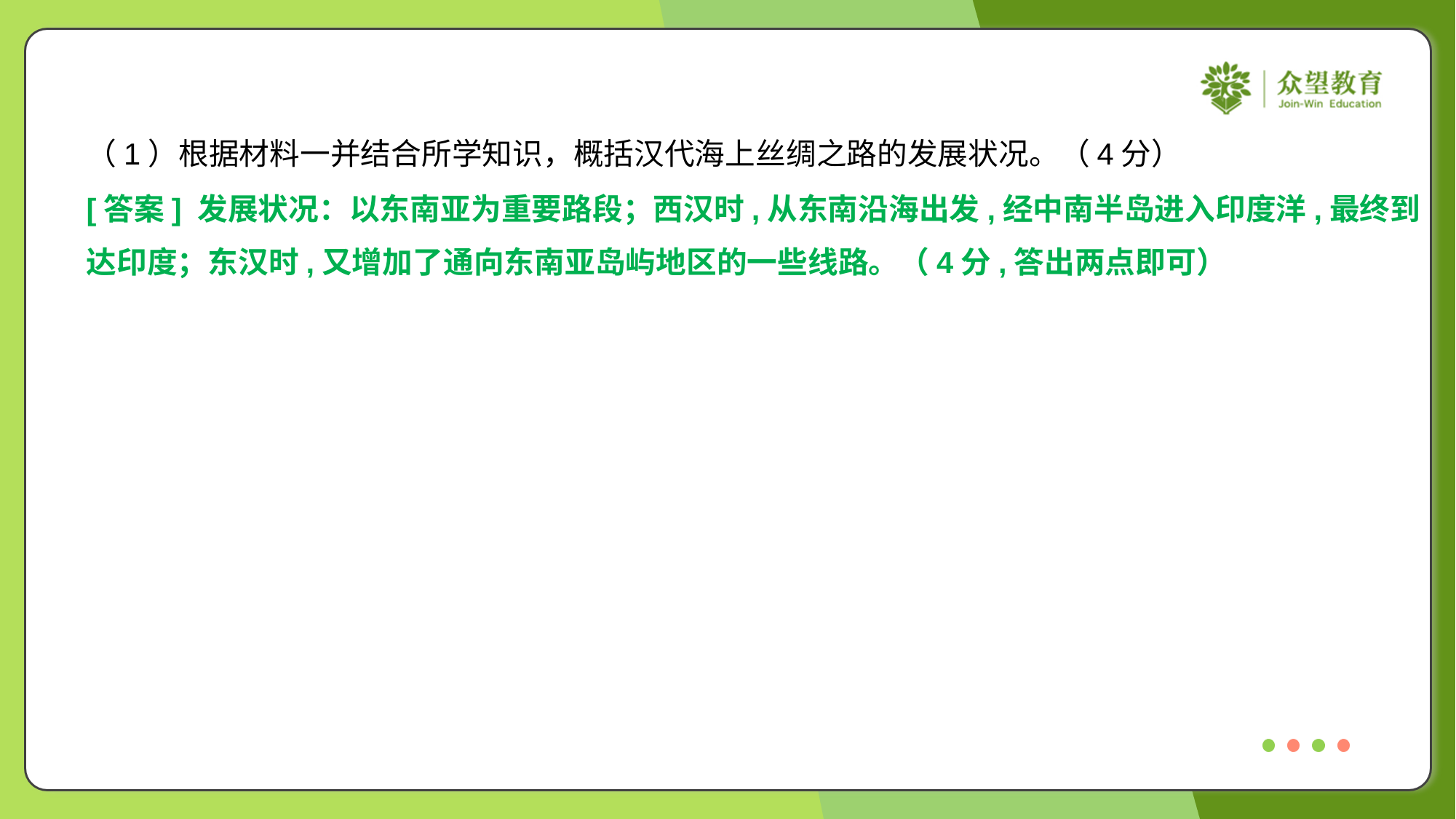

（1）根据材料一并结合所学知识，概括汉代海上丝绸之路的发展状况。（4分）
[答案] 发展状况：以东南亚为重要路段；西汉时,从东南沿海出发,经中南半岛进入印度洋,最终到
达印度；东汉时,又增加了通向东南亚岛屿地区的一些线路。（4分,答出两点即可）